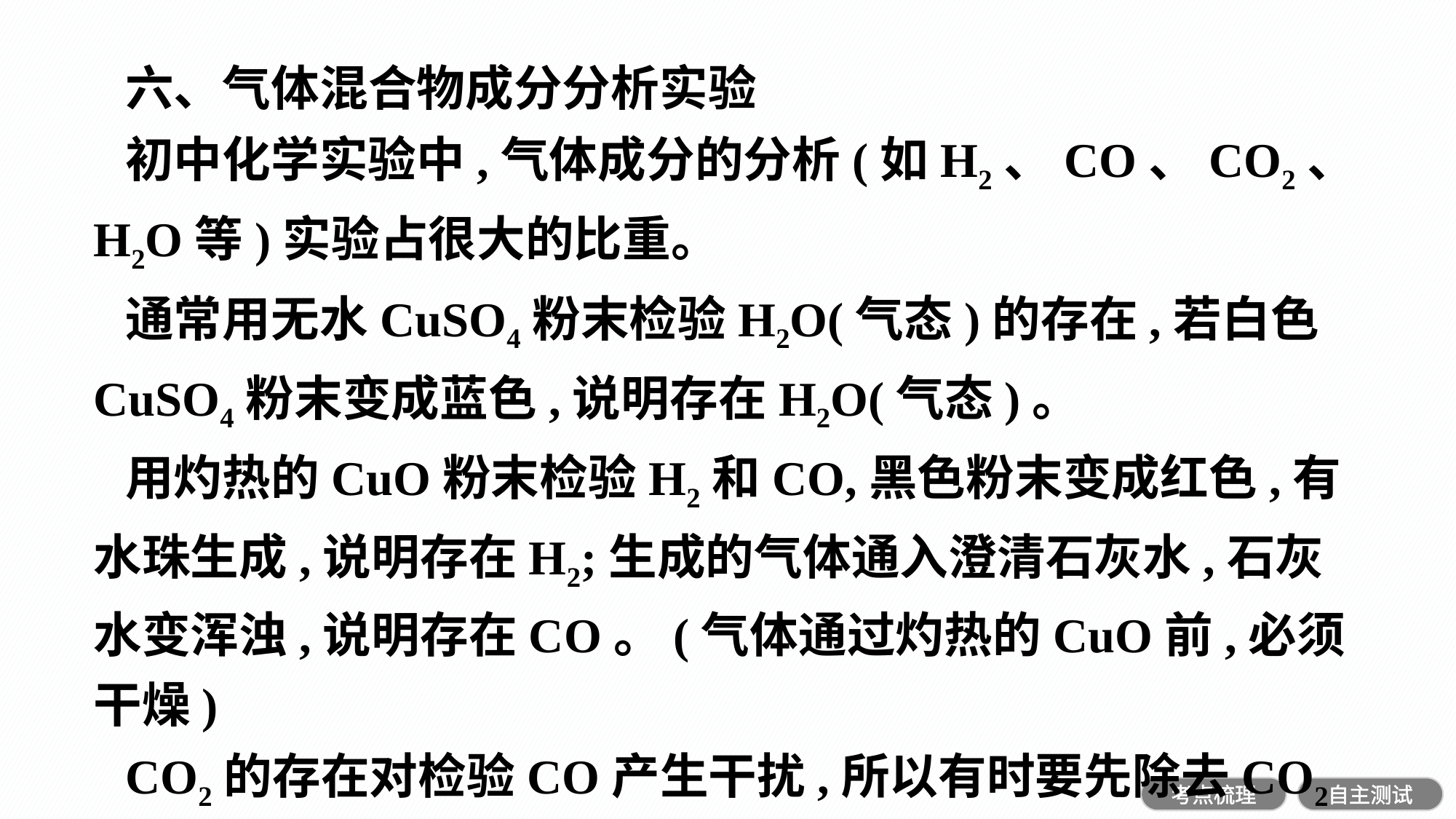

六、气体混合物成分分析实验
初中化学实验中,气体成分的分析(如H2、CO、CO2、H2O等)实验占很大的比重。
通常用无水CuSO4粉末检验H2O(气态)的存在,若白色CuSO4粉末变成蓝色,说明存在H2O(气态)。
用灼热的CuO粉末检验H2和CO,黑色粉末变成红色,有水珠生成,说明存在H2;生成的气体通入澄清石灰水,石灰水变浑浊,说明存在CO。(气体通过灼热的CuO前,必须干燥)
CO2的存在对检验CO产生干扰,所以有时要先除去CO2且确认CO2已除尽,才能检验CO。